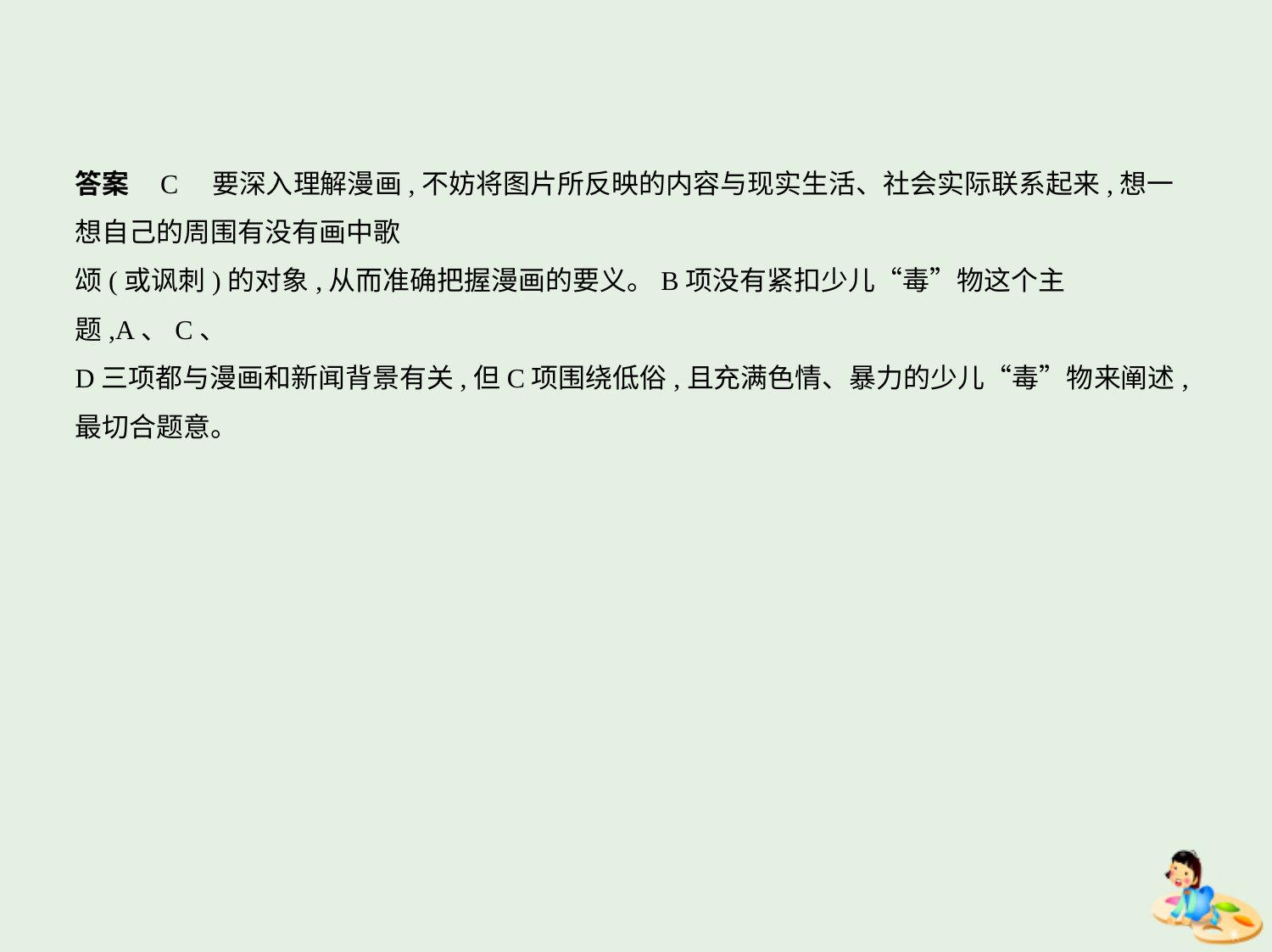

答案    C　要深入理解漫画,不妨将图片所反映的内容与现实生活、社会实际联系起来,想一
想自己的周围有没有画中歌
颂(或讽刺)的对象,从而准确把握漫画的要义。B项没有紧扣少儿“毒”物这个主题,A、C、
D三项都与漫画和新闻背景有关,但C项围绕低俗,且充满色情、暴力的少儿“毒”物来阐述,
最切合题意。